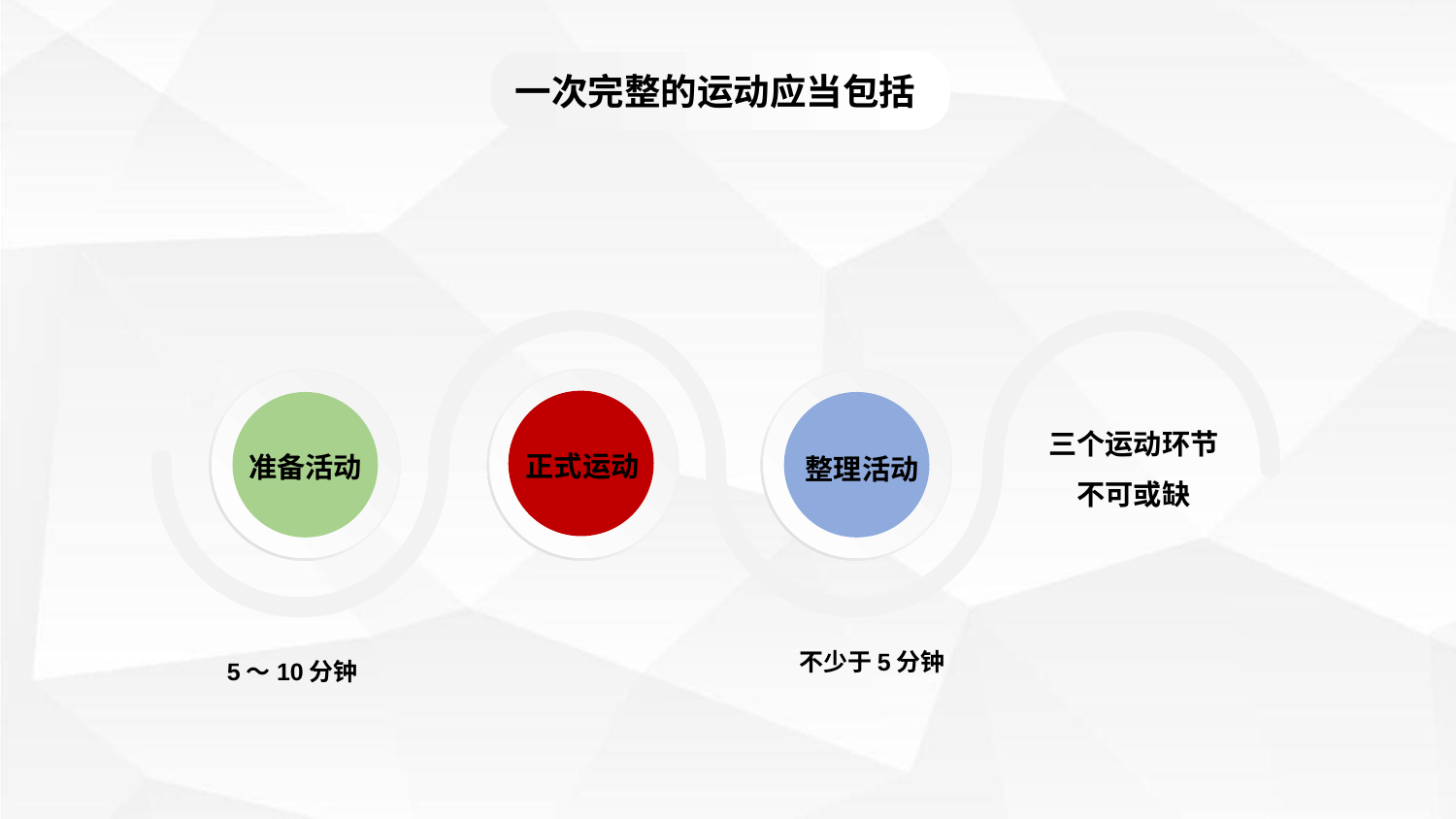

延迟符
一次完整的运动应当包括

三个运动环节
不可或缺
正式运动
准备活动

整理活动
5～10分钟
不少于5分钟